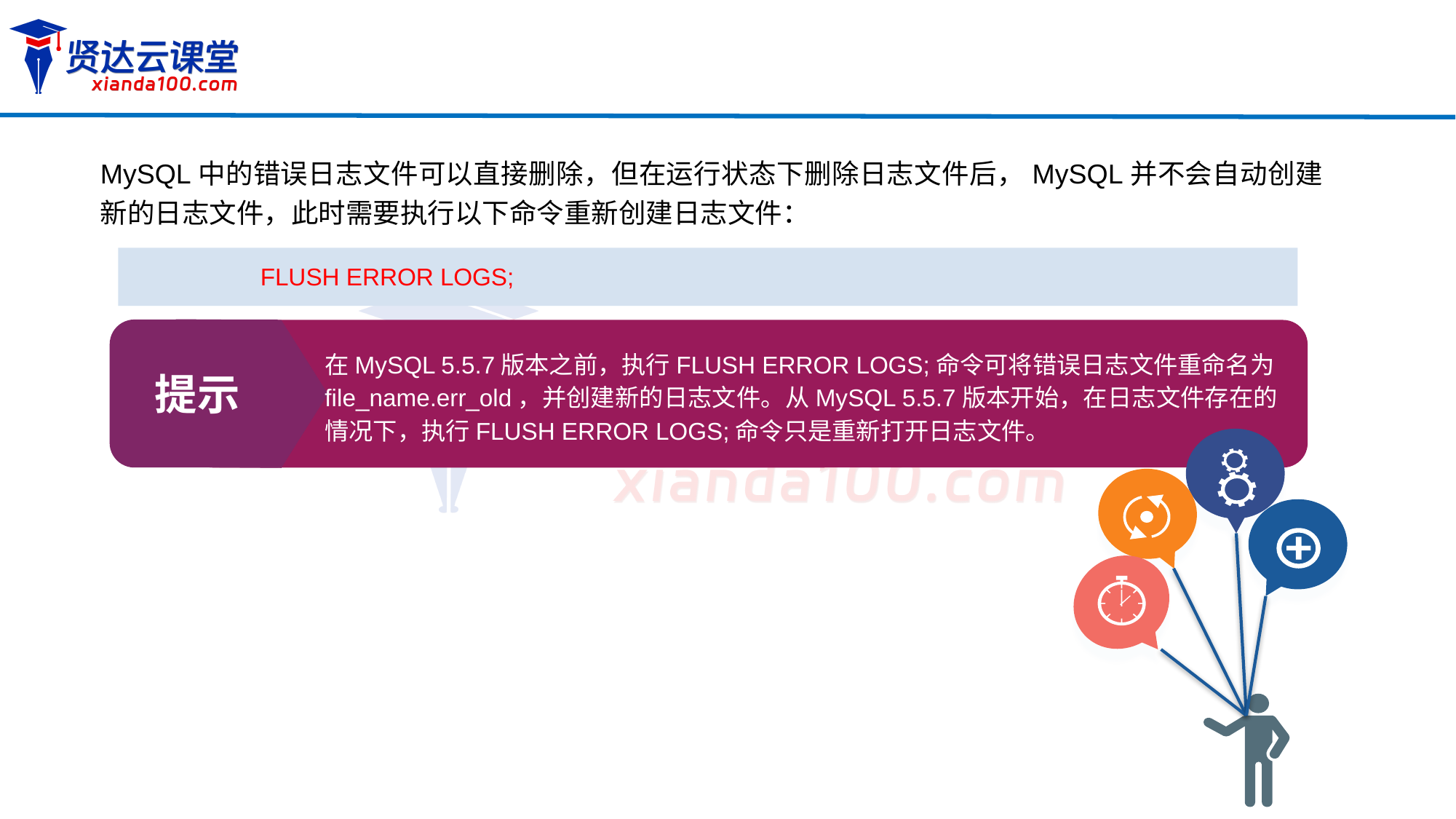

MySQL中的错误日志文件可以直接删除，但在运行状态下删除日志文件后，MySQL并不会自动创建新的日志文件，此时需要执行以下命令重新创建日志文件：

FLUSH ERROR LOGS;
提示

在MySQL 5.5.7版本之前，执行FLUSH ERROR LOGS;命令可将错误日志文件重命名为file_name.err_old，并创建新的日志文件。从MySQL 5.5.7版本开始，在日志文件存在的情况下，执行FLUSH ERROR LOGS;命令只是重新打开日志文件。